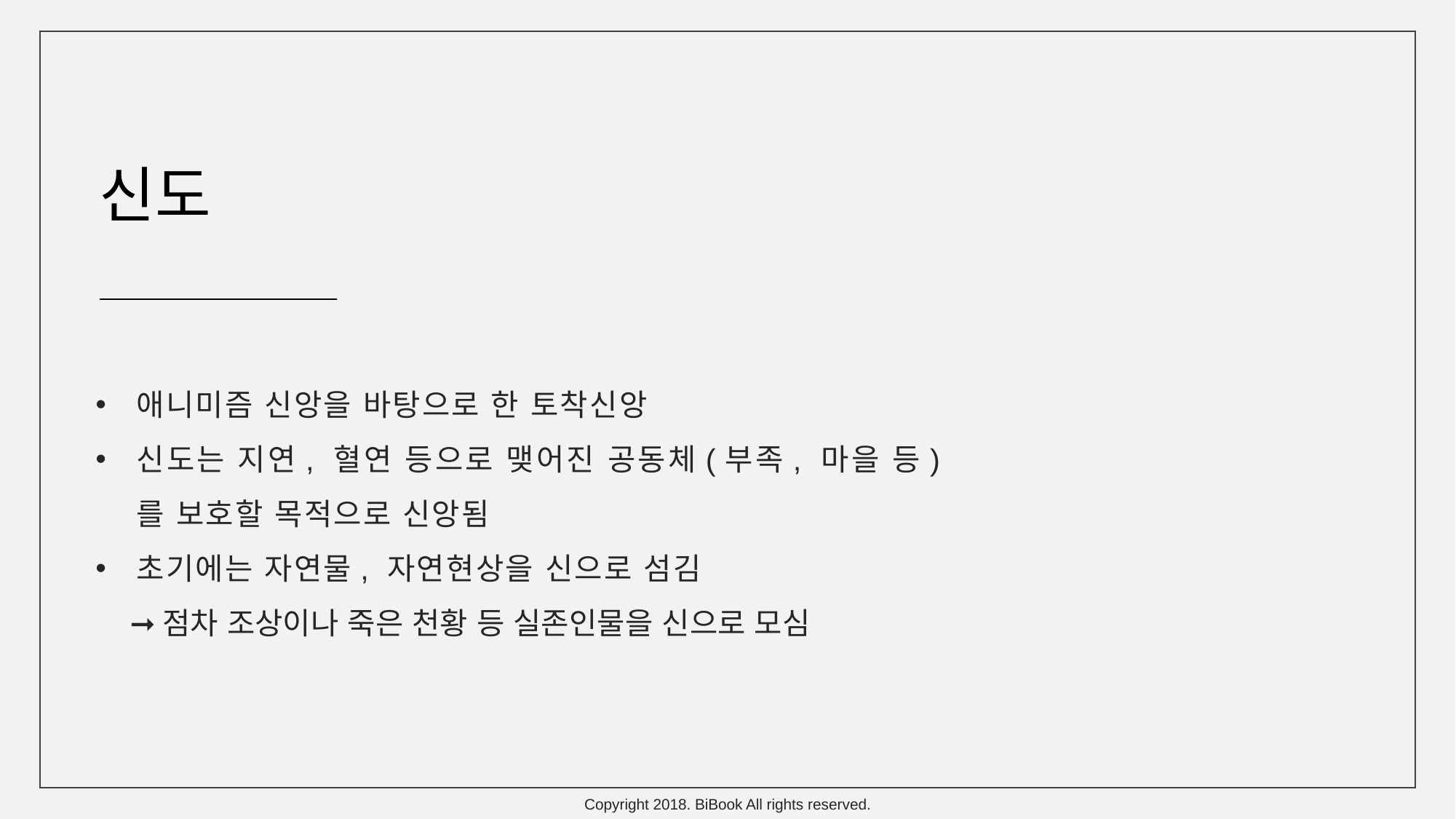

신도
애니미즘 신앙을 바탕으로 한 토착신앙
신도는 지연, 혈연 등으로 맺어진 공동체(부족, 마을 등)를 보호할 목적으로 신앙됨
초기에는 자연물, 자연현상을 신으로 섬김
    ➞점차 조상이나 죽은 천황 등 실존인물을 신으로 모심